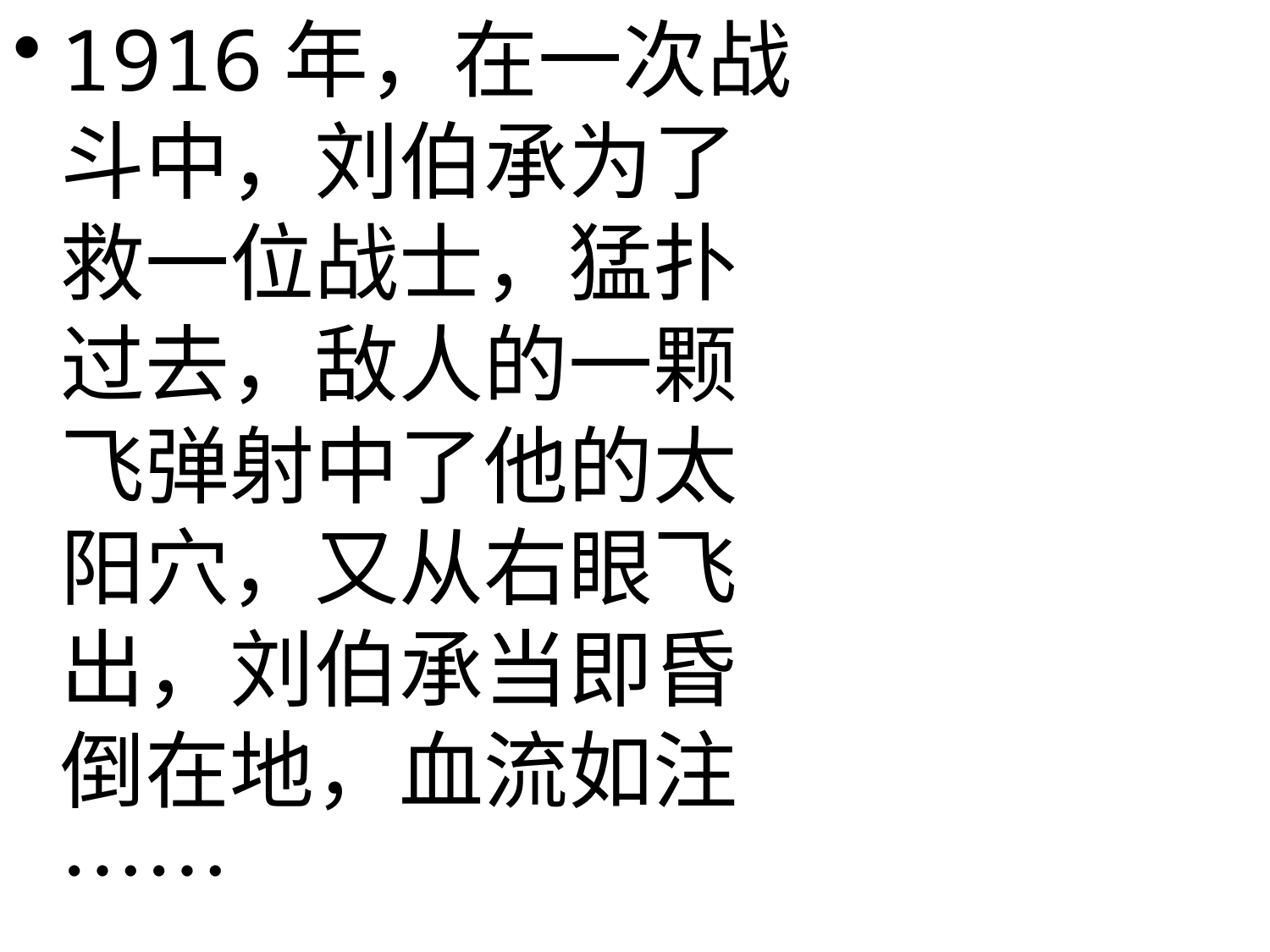

1916年，在一次战斗中，刘伯承为了救一位战士，猛扑过去，敌人的一颗飞弹射中了他的太阳穴，又从右眼飞出，刘伯承当即昏倒在地，血流如注 ……